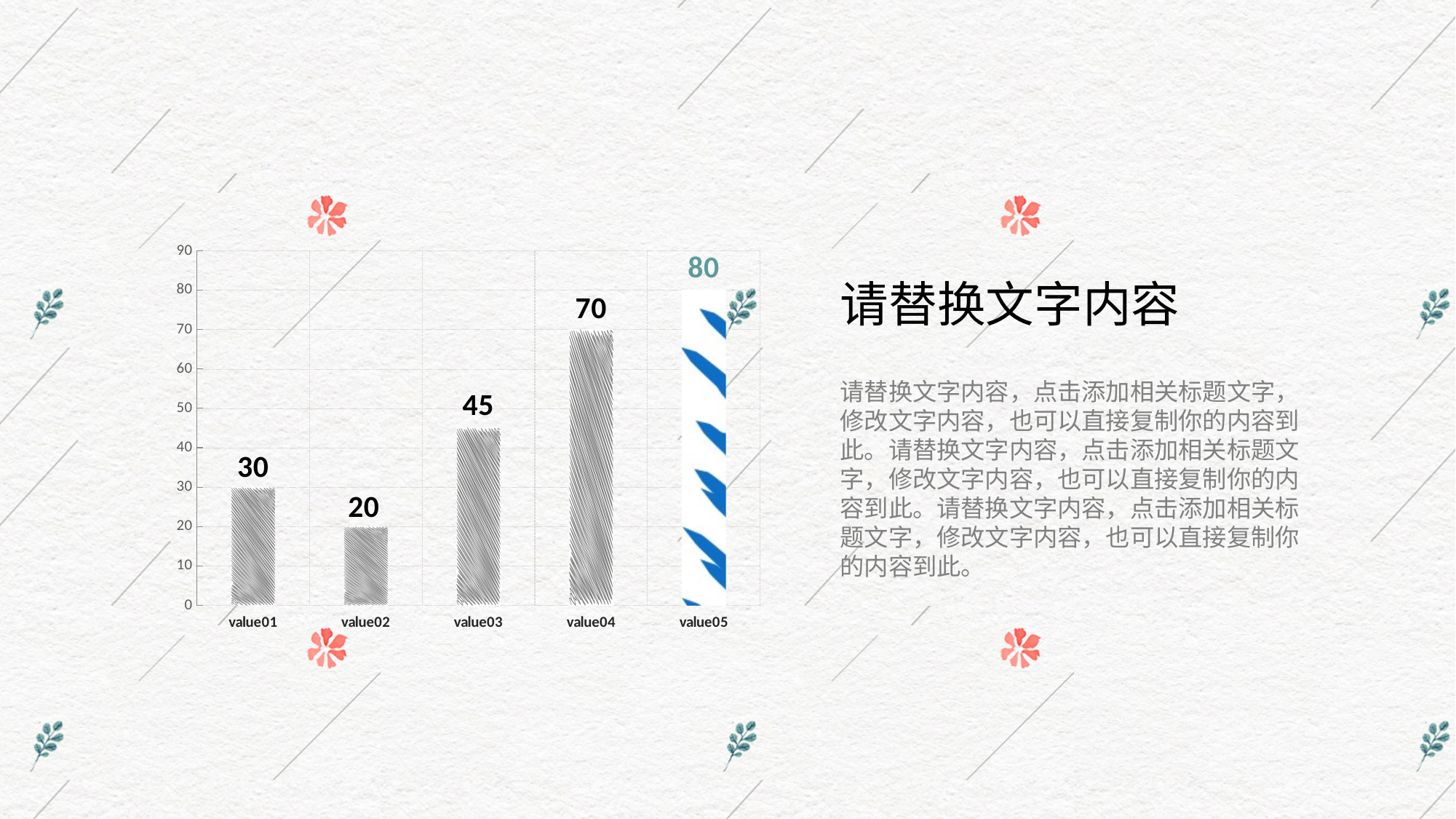

### Chart

| Category | 계열 1 |
|---|---|
| value01 | 30.0 |
| value02 | 20.0 |
| value03 | 45.0 |
| value04 | 70.0 |
| value05 | 80.0 |
请替换文字内容
请替换文字内容，点击添加相关标题文字，修改文字内容，也可以直接复制你的内容到此。请替换文字内容，点击添加相关标题文字，修改文字内容，也可以直接复制你的内容到此。请替换文字内容，点击添加相关标题文字，修改文字内容，也可以直接复制你的内容到此。